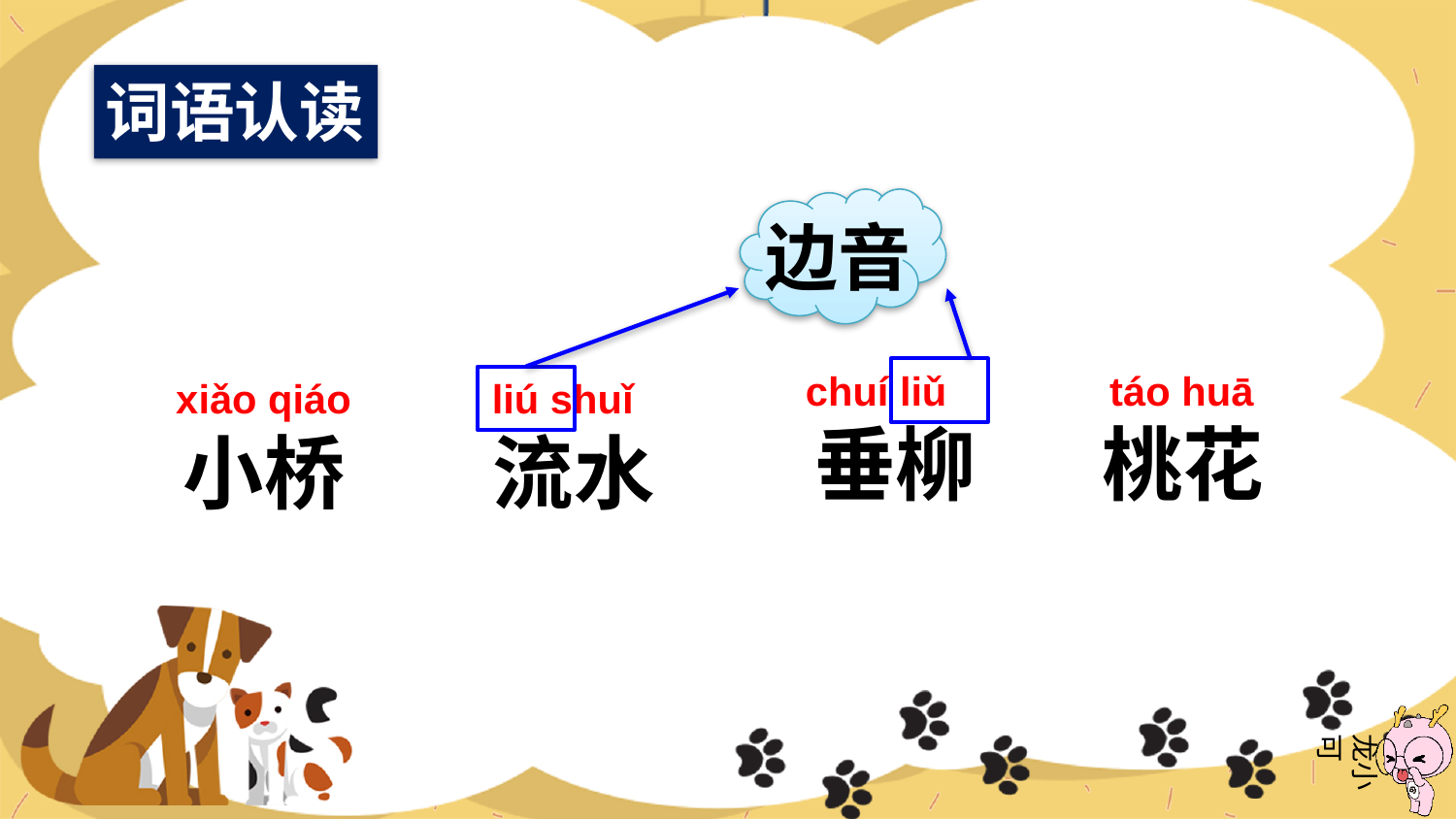

词语认读

边音
chuí liǔ

táo huā
xiǎo qiáo
liú shuǐ

垂柳
桃花
小桥
流水